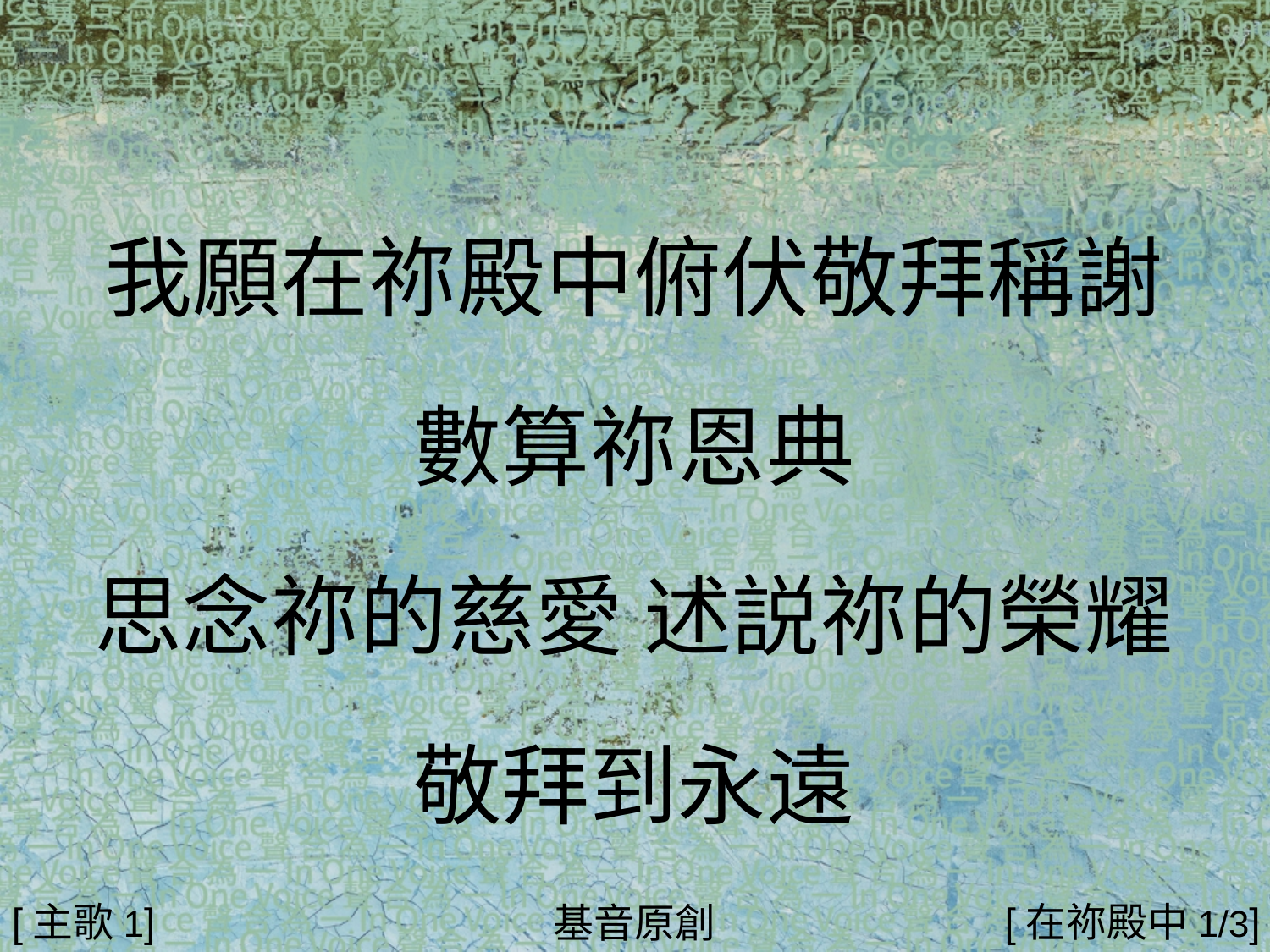

我願在祢殿中俯伏敬拜稱謝

數算祢恩典

思念祢的慈愛 述説祢的榮耀

敬拜到永遠

#

[主歌1]
[在祢殿中1/3]
基音原創